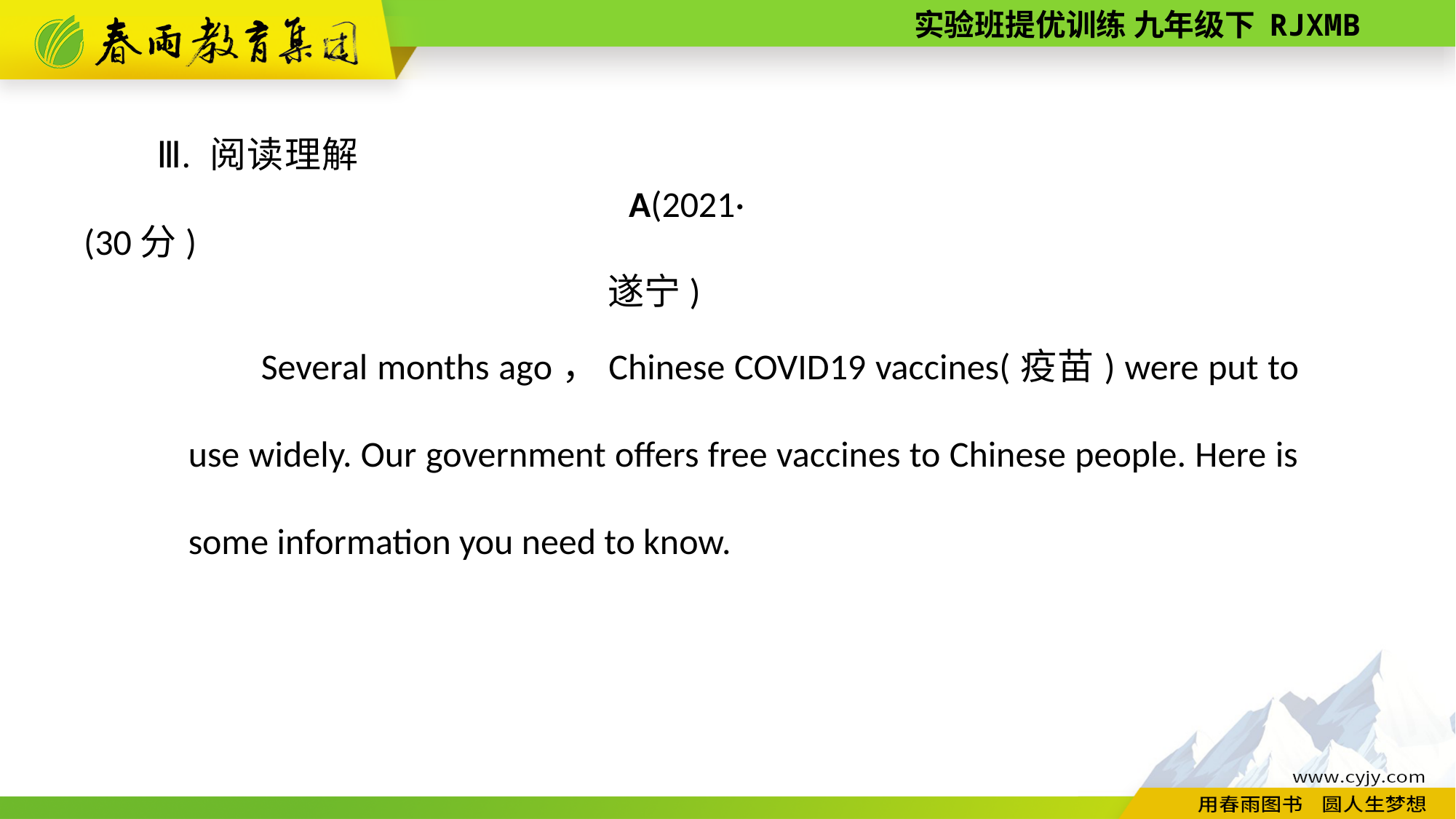

Ⅲ. 阅读理解(30分)
A(2021·遂宁)
Several months ago，Chinese COVID­19 vaccines(疫苗) were put to use widely. Our government offers free vaccines to Chinese people. Here is some information you need to know.